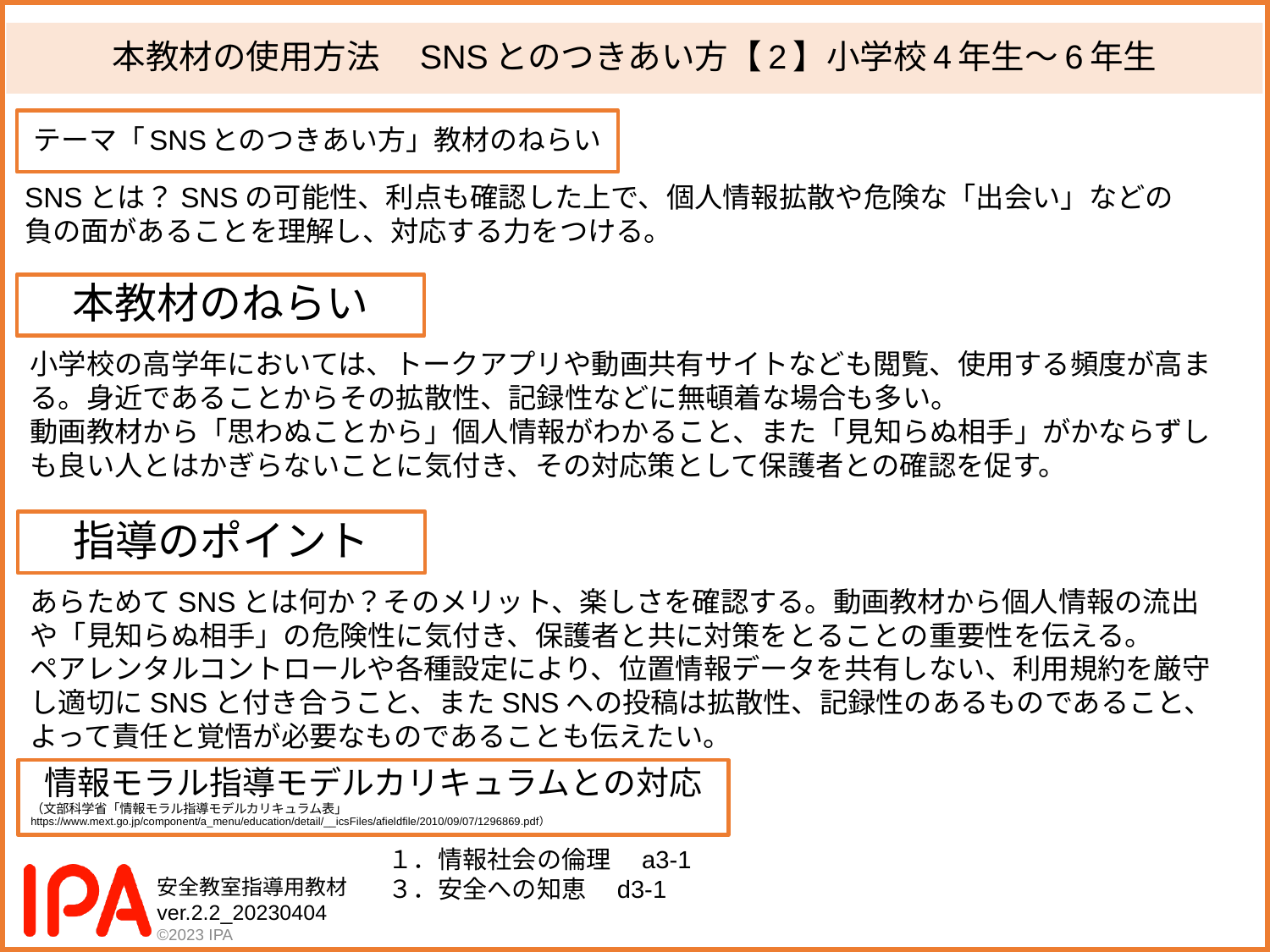

# 本教材の使用方法　SNSとのつきあい方【2】小学校4年生～6年生
テーマ「SNSとのつきあい方」教材のねらい
SNSとは？SNSの可能性、利点も確認した上で、個人情報拡散や危険な「出会い」などの
負の面があることを理解し、対応する力をつける。
本教材のねらい
小学校の高学年においては、トークアプリや動画共有サイトなども閲覧、使用する頻度が高まる。身近であることからその拡散性、記録性などに無頓着な場合も多い。
動画教材から「思わぬことから」個人情報がわかること、また「見知らぬ相手」がかならずしも良い人とはかぎらないことに気付き、その対応策として保護者との確認を促す。
指導のポイント
あらためてSNSとは何か？そのメリット、楽しさを確認する。動画教材から個人情報の流出や「見知らぬ相手」の危険性に気付き、保護者と共に対策をとることの重要性を伝える。
ペアレンタルコントロールや各種設定により、位置情報データを共有しない、利用規約を厳守し適切にSNSと付き合うこと、またSNSへの投稿は拡散性、記録性のあるものであること、よって責任と覚悟が必要なものであることも伝えたい。
情報モラル指導モデルカリキュラムとの対応
（文部科学省「情報モラル指導モデルカリキュラム表」
https://www.mext.go.jp/component/a_menu/education/detail/__icsFiles/afieldfile/2010/09/07/1296869.pdf）
１．情報社会の倫理　a3-1
３．安全への知恵　d3-1